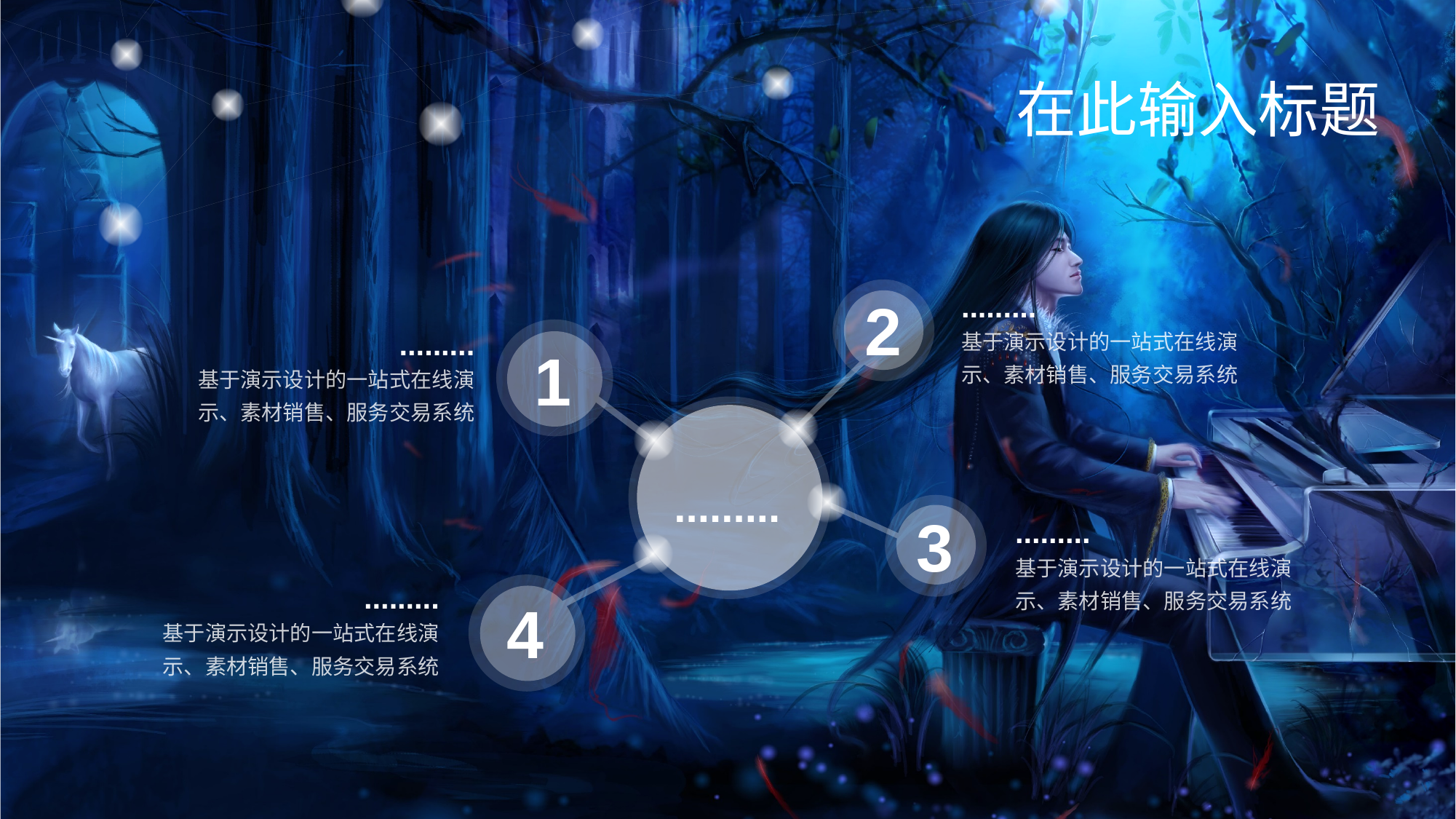

在此输入标题

.........
基于演示设计的一站式在线演示、素材销售、服务交易系统

2

.........
基于演示设计的一站式在线演示、素材销售、服务交易系统

1

.........

3

.........
基于演示设计的一站式在线演示、素材销售、服务交易系统

4
.........
基于演示设计的一站式在线演示、素材销售、服务交易系统